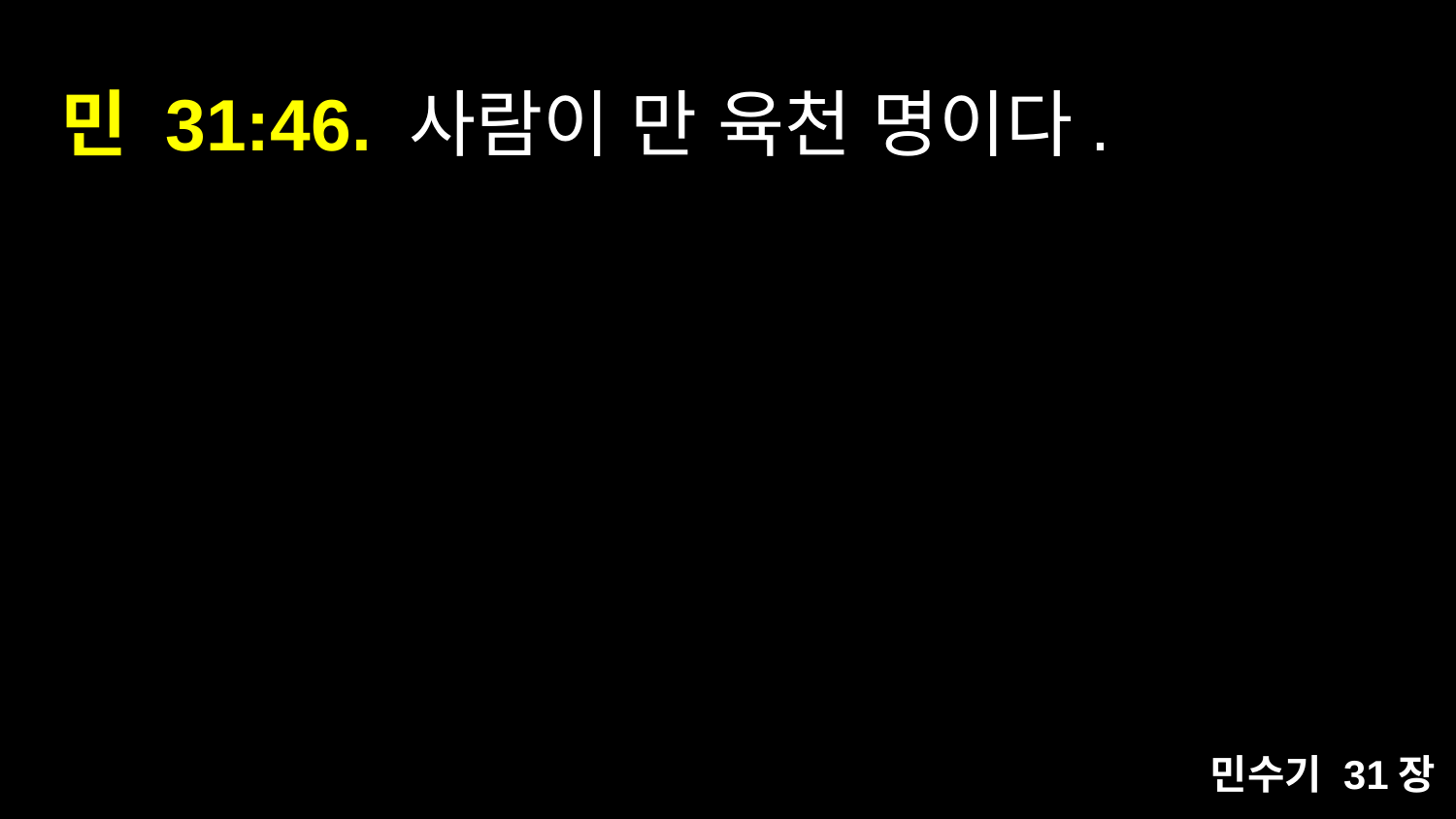

# 민 31:46. 사람이 만 육천 명이다.
민수기 31장